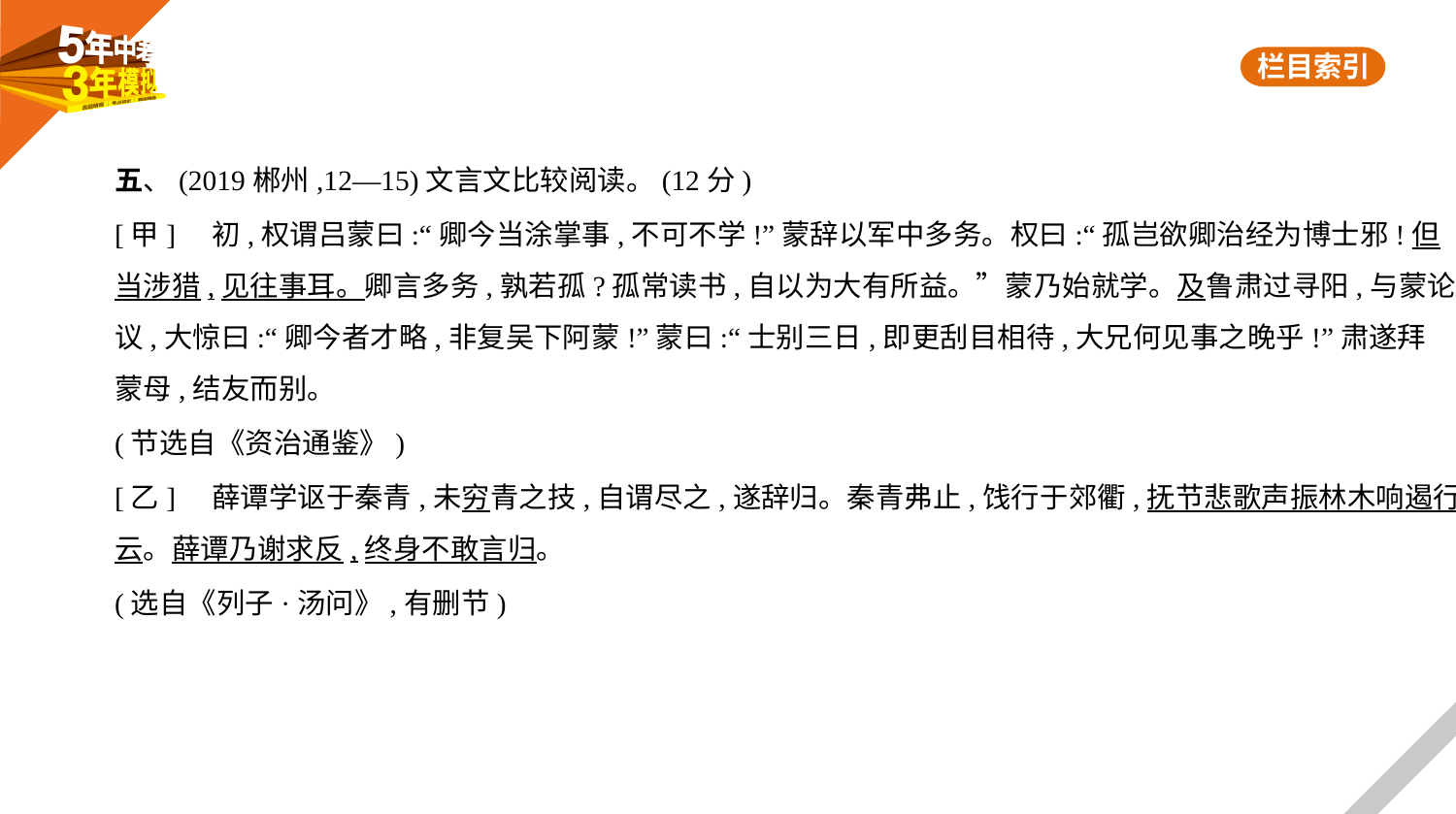

五、(2019郴州,12—15)文言文比较阅读。(12分)
[甲]    初,权谓吕蒙曰:“卿今当涂掌事,不可不学!”蒙辞以军中多务。权曰:“孤岂欲卿治经为博士邪!但
当涉猎,见往事耳。卿言多务,孰若孤?孤常读书,自以为大有所益。”蒙乃始就学。及鲁肃过寻阳,与蒙论
议,大惊曰:“卿今者才略,非复吴下阿蒙!”蒙曰:“士别三日,即更刮目相待,大兄何见事之晚乎!”肃遂拜
蒙母,结友而别。
(节选自《资治通鉴》)
[乙]    薛谭学讴于秦青,未穷青之技,自谓尽之,遂辞归。秦青弗止,饯行于郊衢,抚节悲歌声振林木响遏行
云。薛谭乃谢求反,终身不敢言归。
(选自《列子·汤问》,有删节)